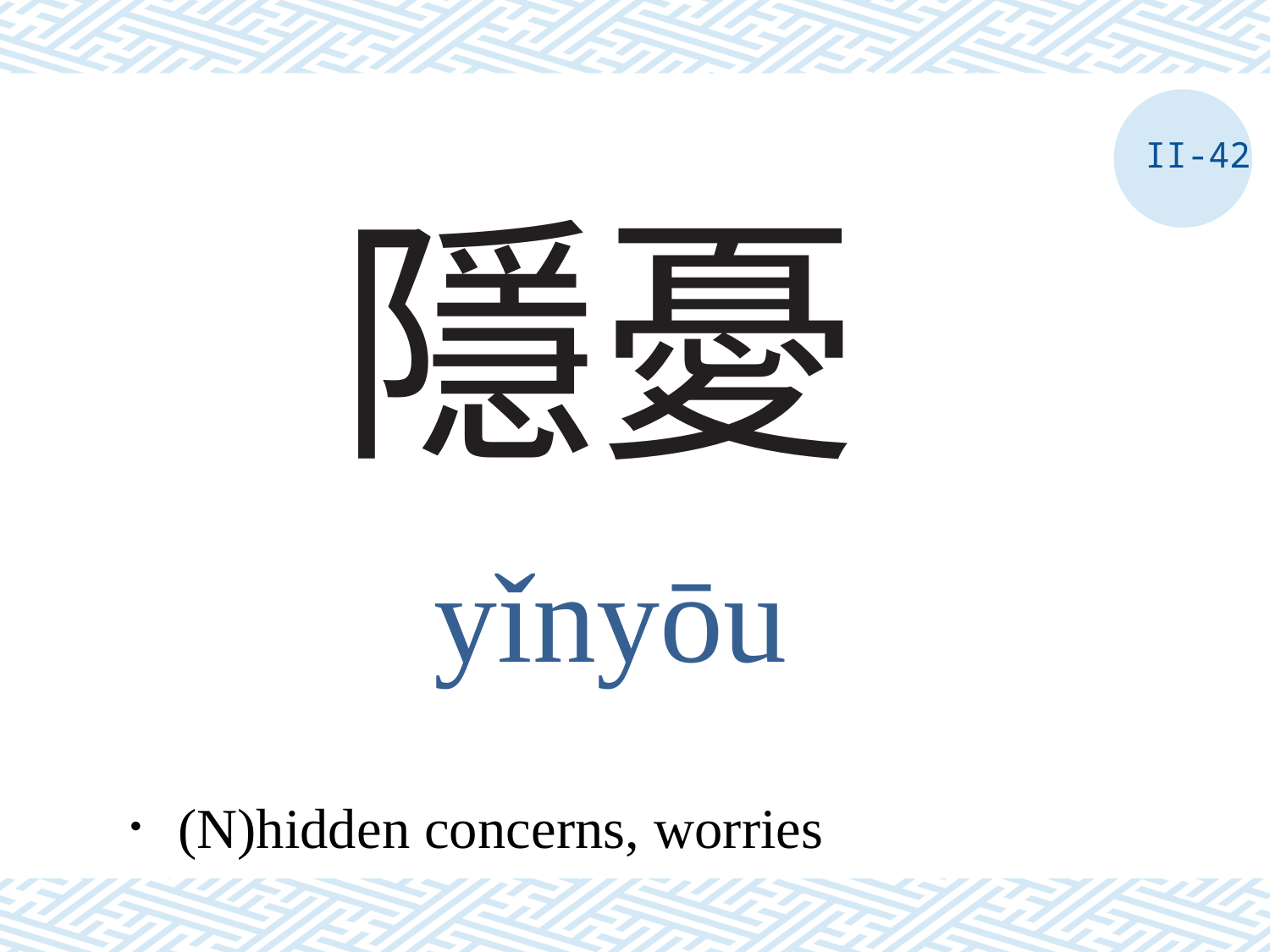

II-42

# 隱憂
yǐnyōu
．(N)hidden concerns, worries